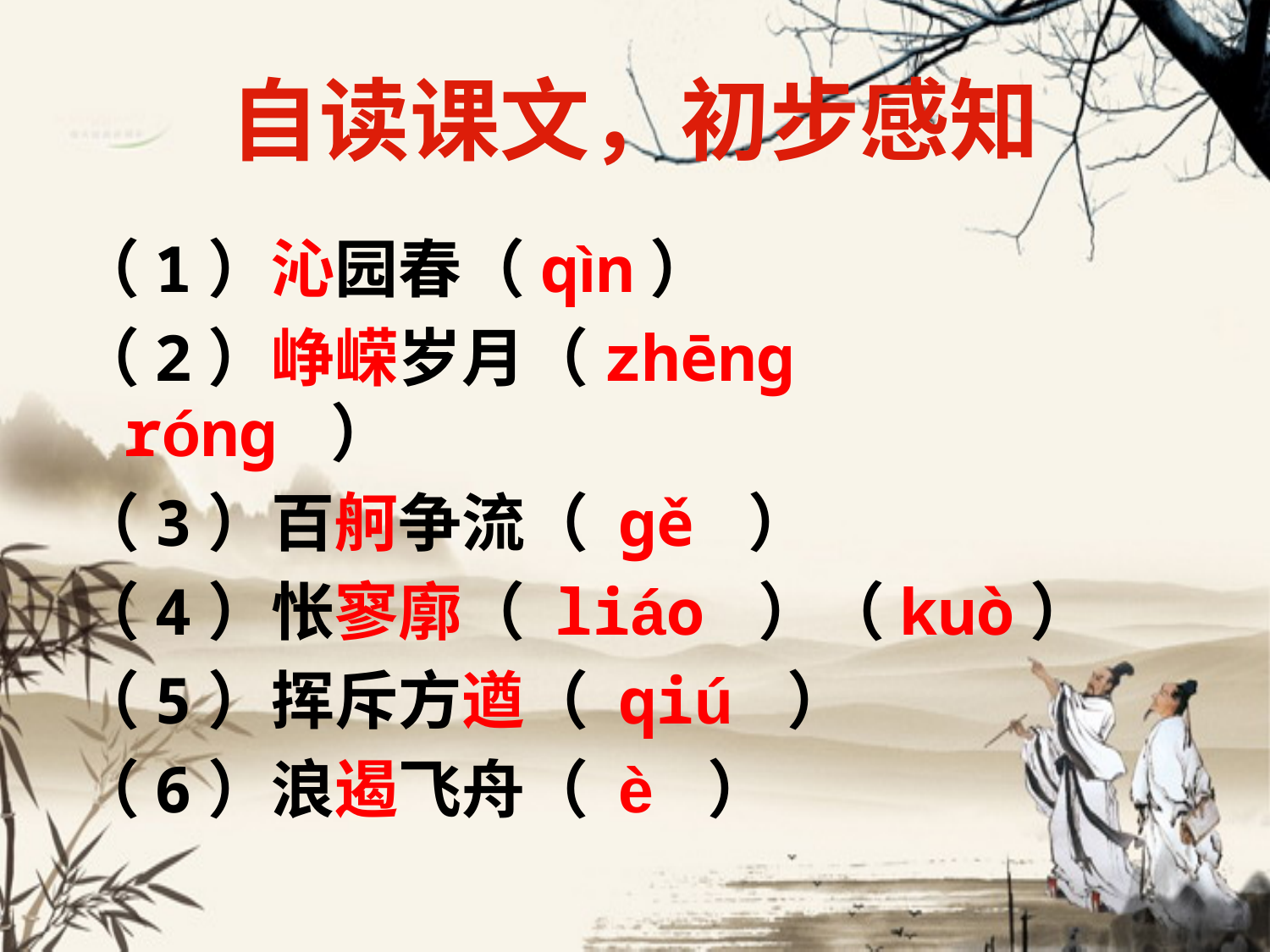

# 自读课文，初步感知
（1）沁园春（qìn）
（2）峥嵘岁月（zhēng    róng ）
（3）百舸争流（ gě ）
（4）怅寥廓（ liáo ）（kuò）
（5）挥斥方遒（ qiú ）
（6）浪遏飞舟（ è ）